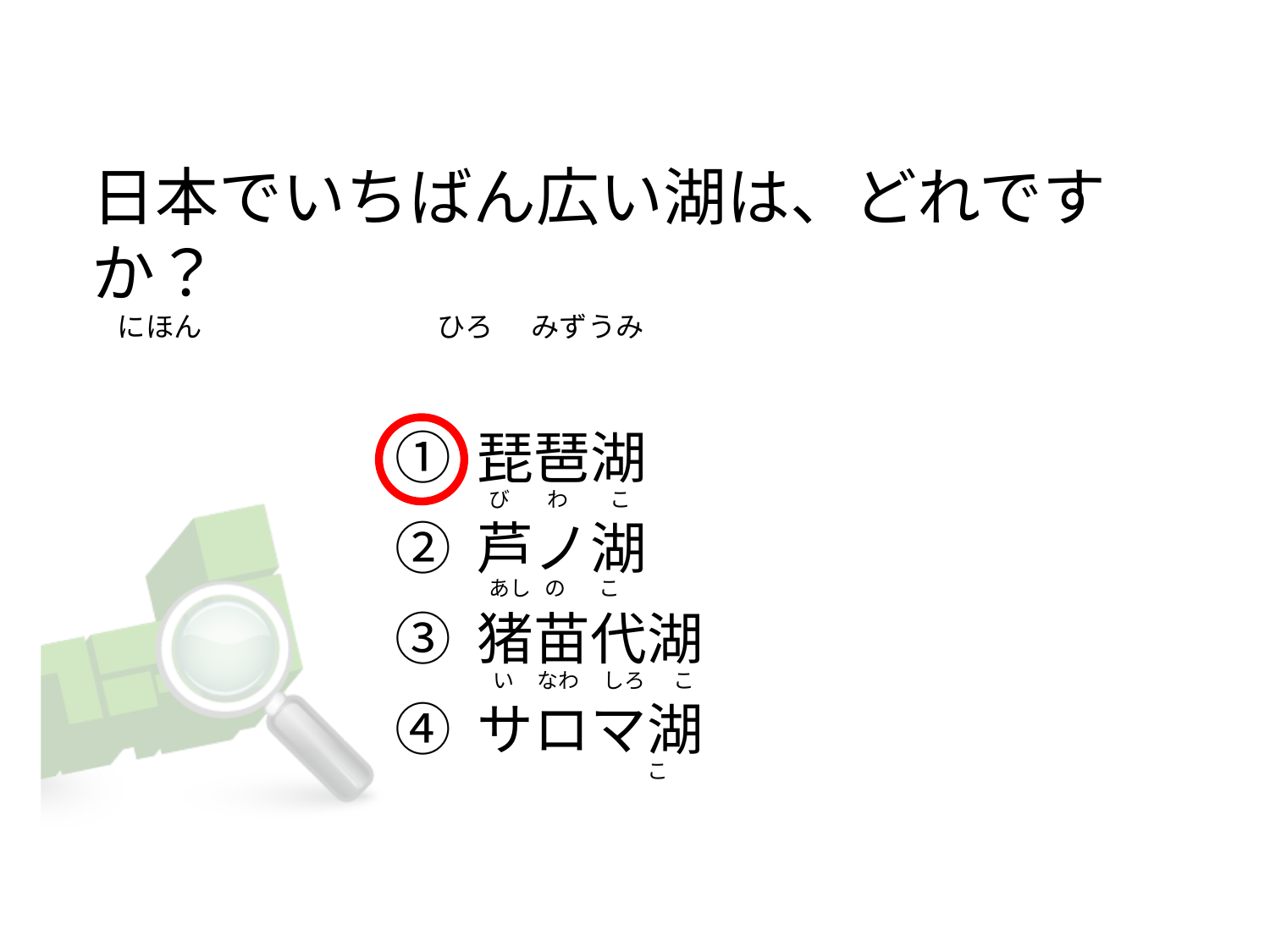

# 日本でいちばん広い湖は、どれですか？     にほん                                     ひろ      みずうみ
① 琵琶湖
② 芦ノ湖
③ 猪苗代湖
④ サロマ湖

 び        わ         こ
 あし   の       こ
  い     なわ     しろ      こ
                                   こ